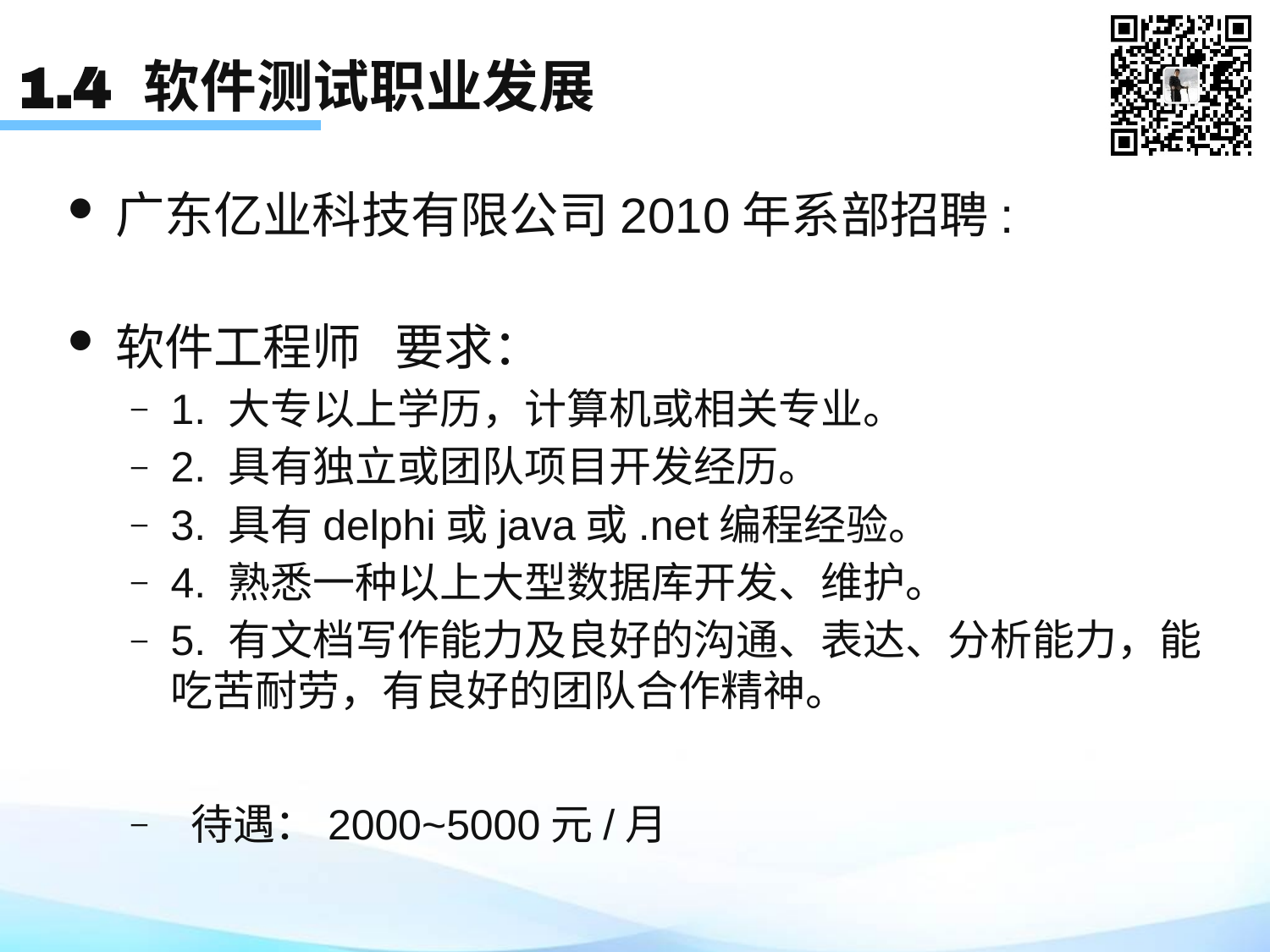

# 1.4 软件测试职业发展
广东亿业科技有限公司2010年系部招聘:

软件工程师   要求：
1. 大专以上学历，计算机或相关专业。
2. 具有独立或团队项目开发经历。
3. 具有delphi或java或.net编程经验。
4. 熟悉一种以上大型数据库开发、维护。
5. 有文档写作能力及良好的沟通、表达、分析能力，能吃苦耐劳，有良好的团队合作精神。

 待遇：2000~5000元/月